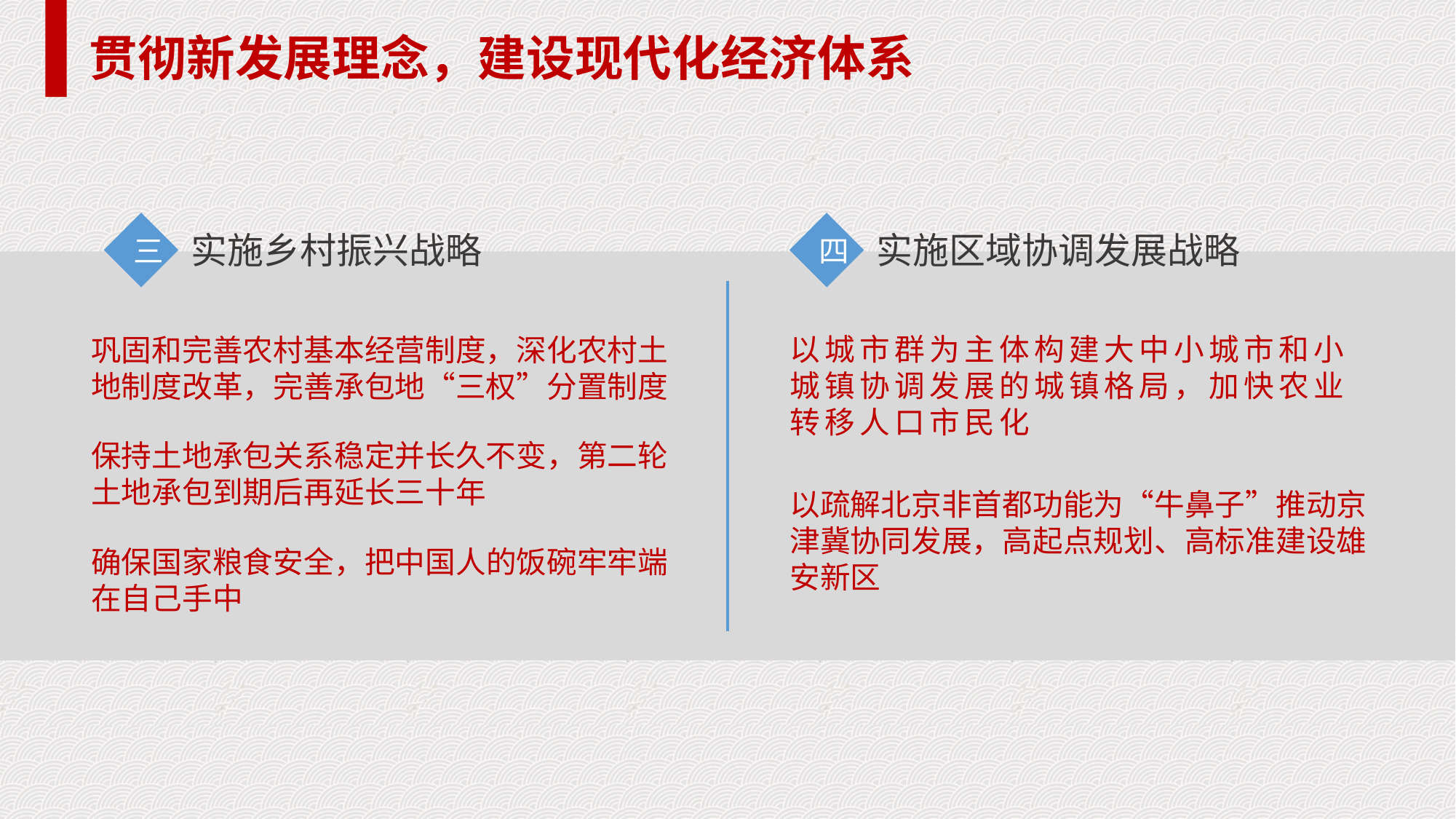

贯彻新发展理念，建设现代化经济体系
三
四
实施乡村振兴战略
实施区域协调发展战略

以城市群为主体构建大中小城市和小城镇协调发展的城镇格局，加快农业转移人口市民化
巩固和完善农村基本经营制度，深化农村土地制度改革，完善承包地“三权”分置制度
保持土地承包关系稳定并长久不变，第二轮土地承包到期后再延长三十年
以疏解北京非首都功能为“牛鼻子”推动京津冀协同发展，高起点规划、高标准建设雄安新区
确保国家粮食安全，把中国人的饭碗牢牢端在自己手中